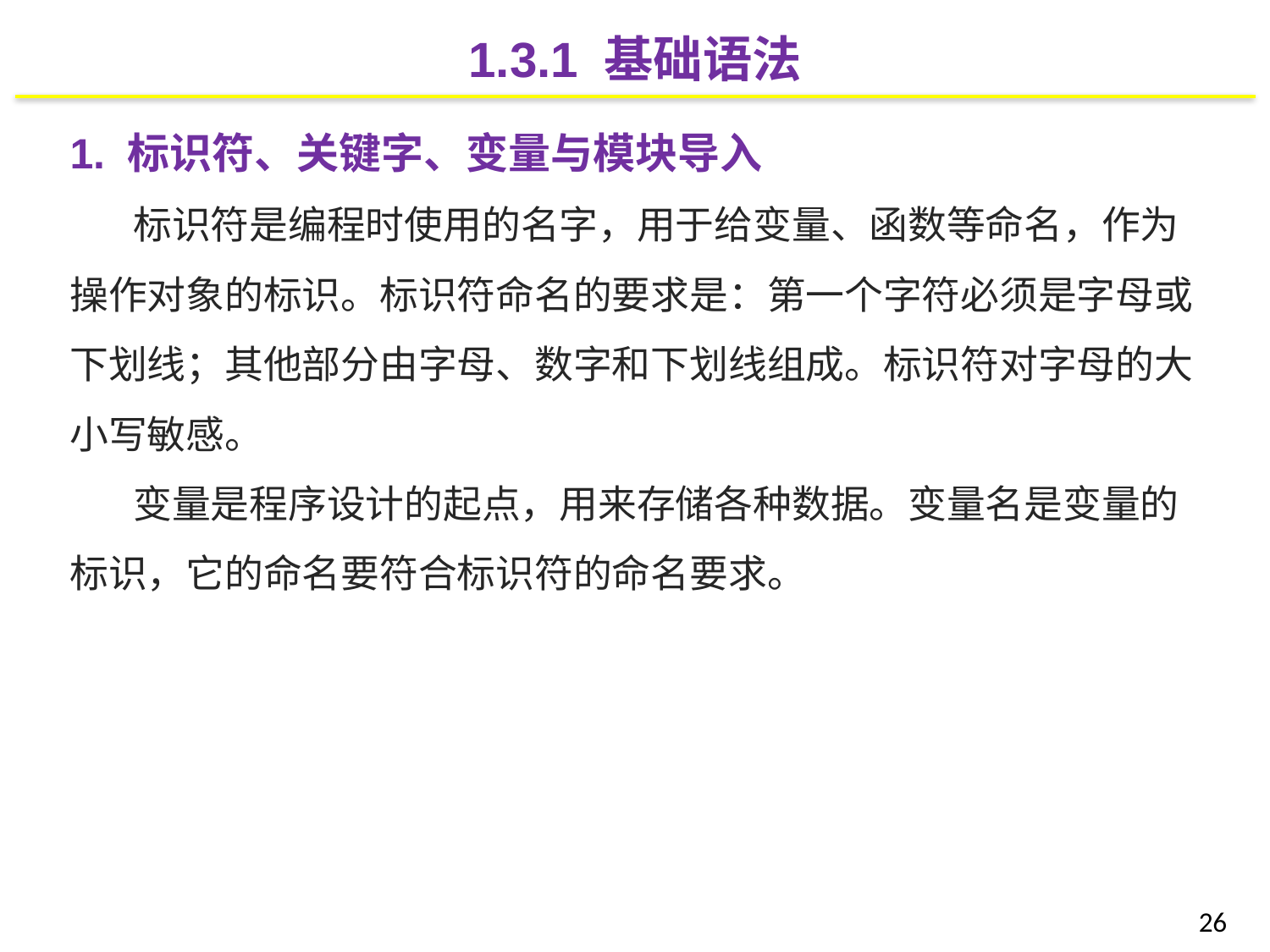

1.3.1 基础语法
1. 标识符、关键字、变量与模块导入
标识符是编程时使用的名字，用于给变量、函数等命名，作为操作对象的标识。标识符命名的要求是：第一个字符必须是字母或下划线；其他部分由字母、数字和下划线组成。标识符对字母的大小写敏感。
变量是程序设计的起点，用来存储各种数据。变量名是变量的标识，它的命名要符合标识符的命名要求。
26